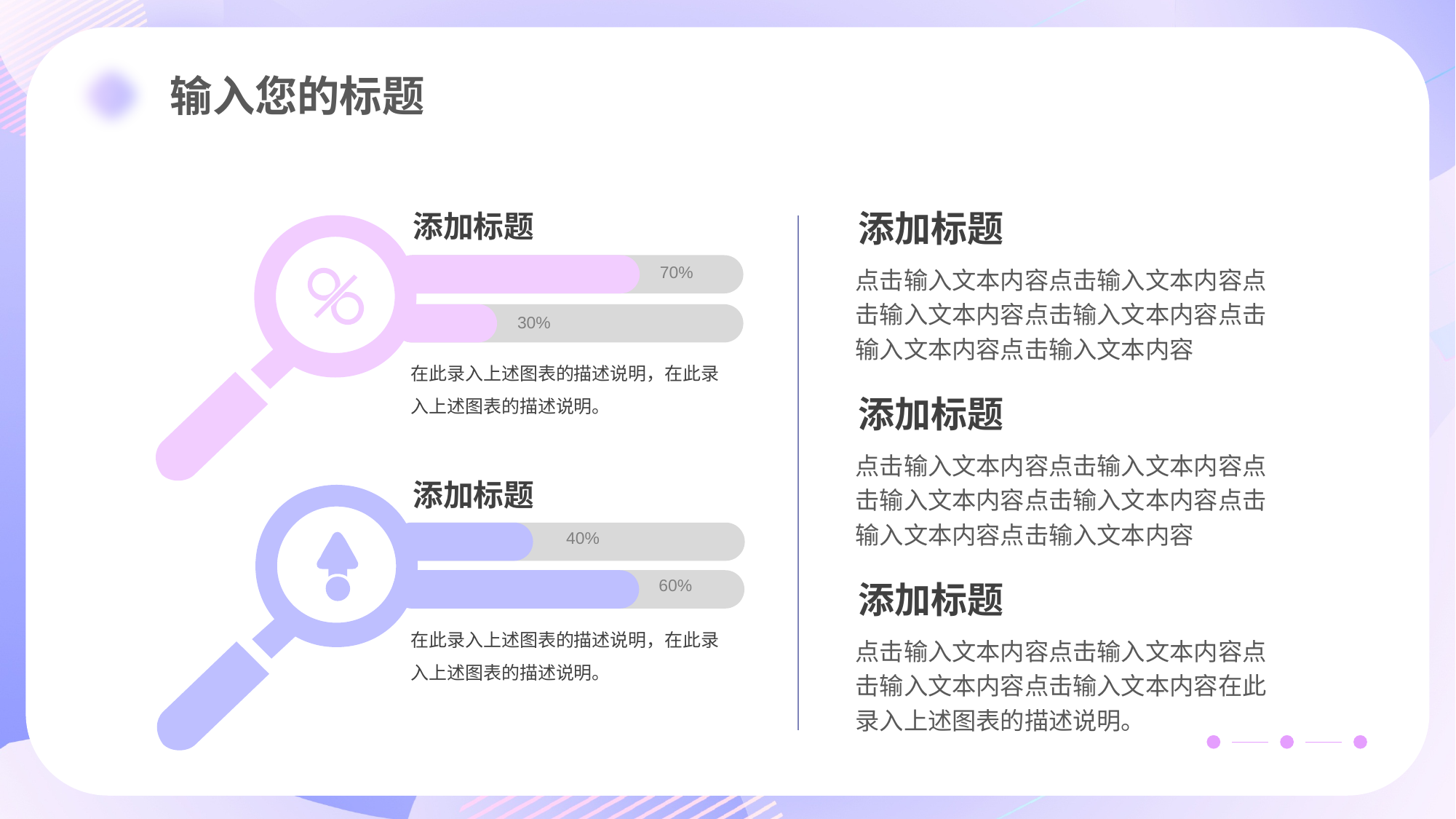

添加标题
添加标题

70%

点击输入文本内容点击输入文本内容点击输入文本内容点击输入文本内容点击输入文本内容点击输入文本内容
30%

在此录入上述图表的描述说明，在此录入上述图表的描述说明。
添加标题
点击输入文本内容点击输入文本内容点击输入文本内容点击输入文本内容点击输入文本内容点击输入文本内容
添加标题

40%

60%

添加标题
在此录入上述图表的描述说明，在此录入上述图表的描述说明。
点击输入文本内容点击输入文本内容点击输入文本内容点击输入文本内容在此录入上述图表的描述说明。